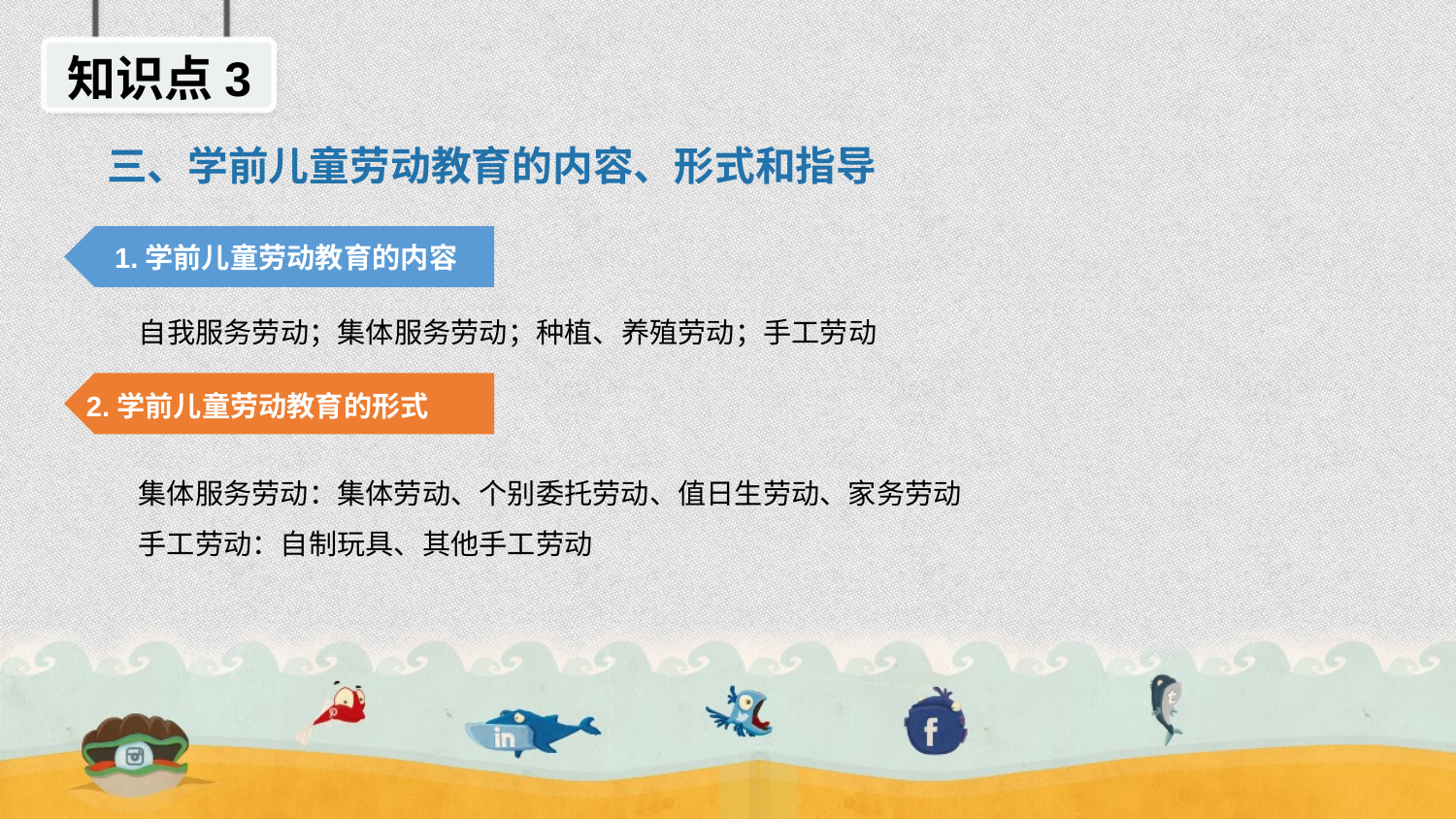

知识点3
三、学前儿童劳动教育的内容、形式和指导

1.学前儿童劳动教育的内容
自我服务劳动；集体服务劳动；种植、养殖劳动；手工劳动

2.学前儿童劳动教育的形式
集体服务劳动：集体劳动、个别委托劳动、值日生劳动、家务劳动
手工劳动：自制玩具、其他手工劳动